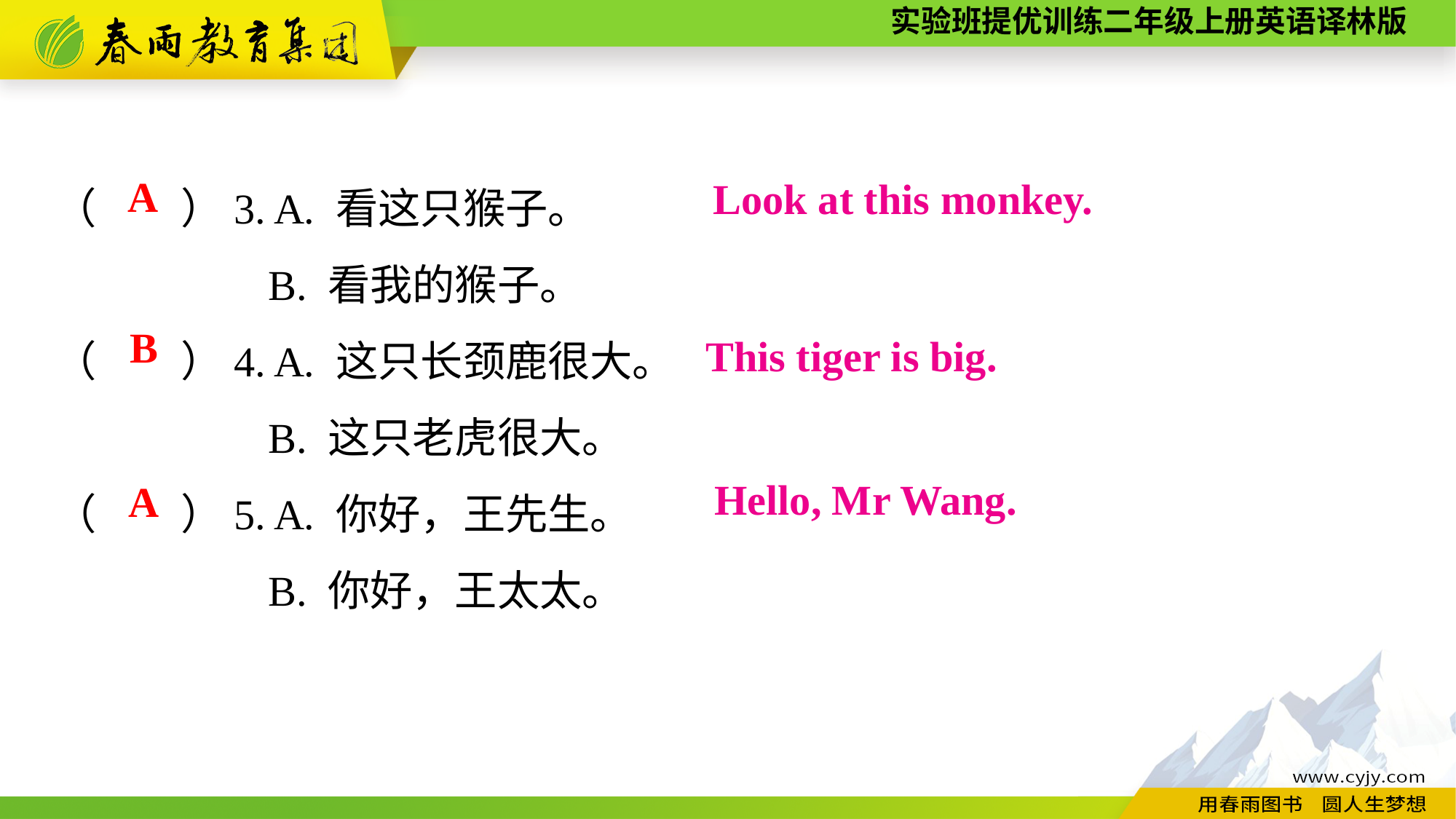

（　　）3. A. 看这只猴子。
B. 看我的猴子。
（　　）4. A. 这只长颈鹿很大。
B. 这只老虎很大。
（　　）5. A. 你好，王先生。
B. 你好，王太太。
A
Look at this monkey.
B
This tiger is big.
Hello, Mr Wang.
A